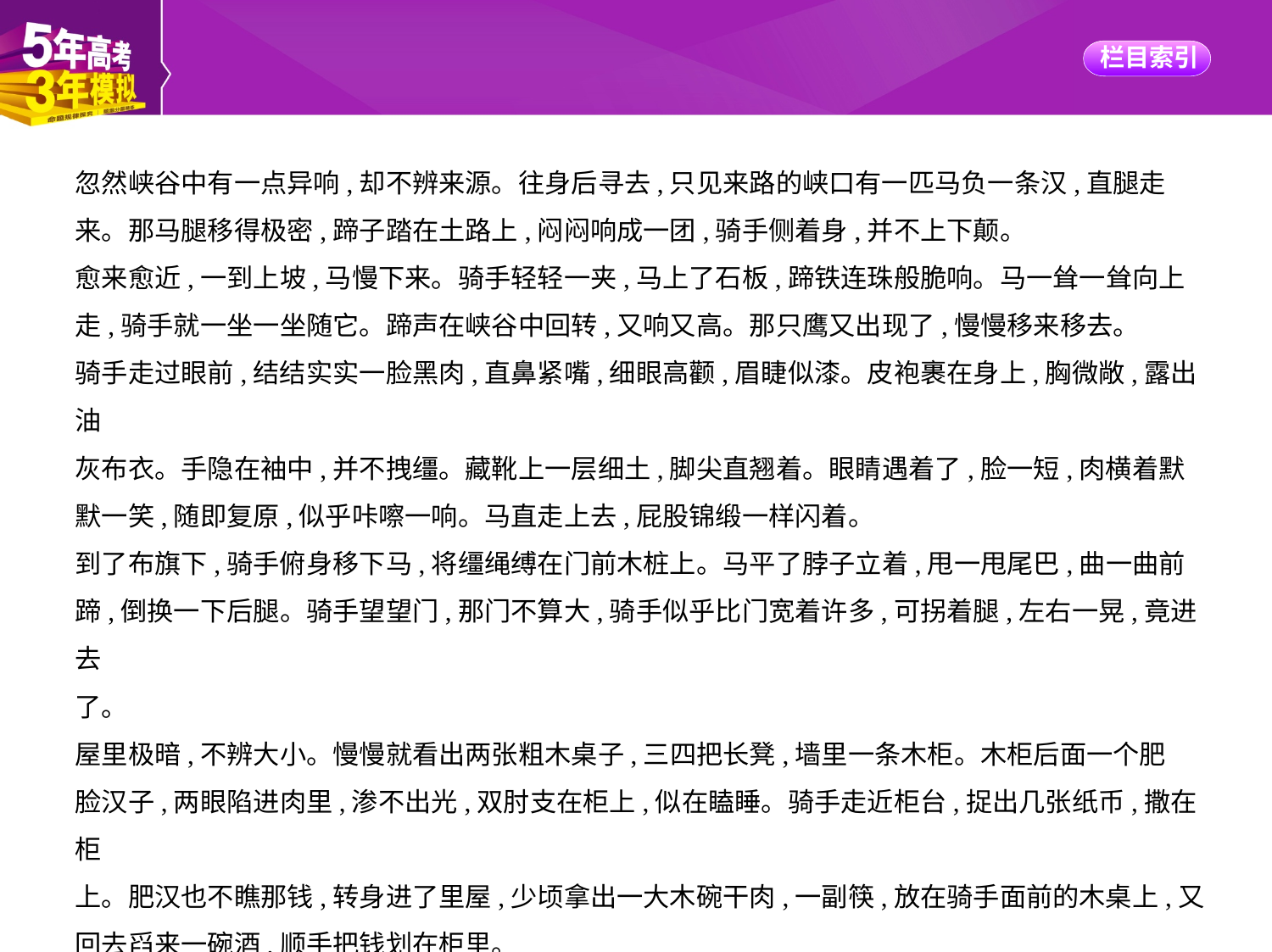

忽然峡谷中有一点异响,却不辨来源。往身后寻去,只见来路的峡口有一匹马负一条汉,直腿走
来。那马腿移得极密,蹄子踏在土路上,闷闷响成一团,骑手侧着身,并不上下颠。
愈来愈近,一到上坡,马慢下来。骑手轻轻一夹,马上了石板,蹄铁连珠般脆响。马一耸一耸向上
走,骑手就一坐一坐随它。蹄声在峡谷中回转,又响又高。那只鹰又出现了,慢慢移来移去。
骑手走过眼前,结结实实一脸黑肉,直鼻紧嘴,细眼高颧,眉睫似漆。皮袍裹在身上,胸微敞,露出油
灰布衣。手隐在袖中,并不拽缰。藏靴上一层细土,脚尖直翘着。眼睛遇着了,脸一短,肉横着默
默一笑,随即复原,似乎咔嚓一响。马直走上去,屁股锦缎一样闪着。
到了布旗下,骑手俯身移下马,将缰绳缚在门前木桩上。马平了脖子立着,甩一甩尾巴,曲一曲前
蹄,倒换一下后腿。骑手望望门,那门不算大,骑手似乎比门宽着许多,可拐着腿,左右一晃,竟进去
了。
屋里极暗,不辨大小。慢慢就看出两张粗木桌子,三四把长凳,墙里一条木柜。木柜后面一个肥
脸汉子,两眼陷进肉里,渗不出光,双肘支在柜上,似在瞌睡。骑手走近柜台,捉出几张纸币,撒在柜
上。肥汉也不瞧那钱,转身进了里屋,少顷拿出一大木碗干肉,一副筷,放在骑手面前的木桌上,又
回去舀来一碗酒,顺手把钱划在柜里。
骑手喝一口酒,用袖擦一下嘴。又摸出刀割肉,将肉丢进嘴里,脸上凸起,腮紧紧一缩,又紧紧一缩,